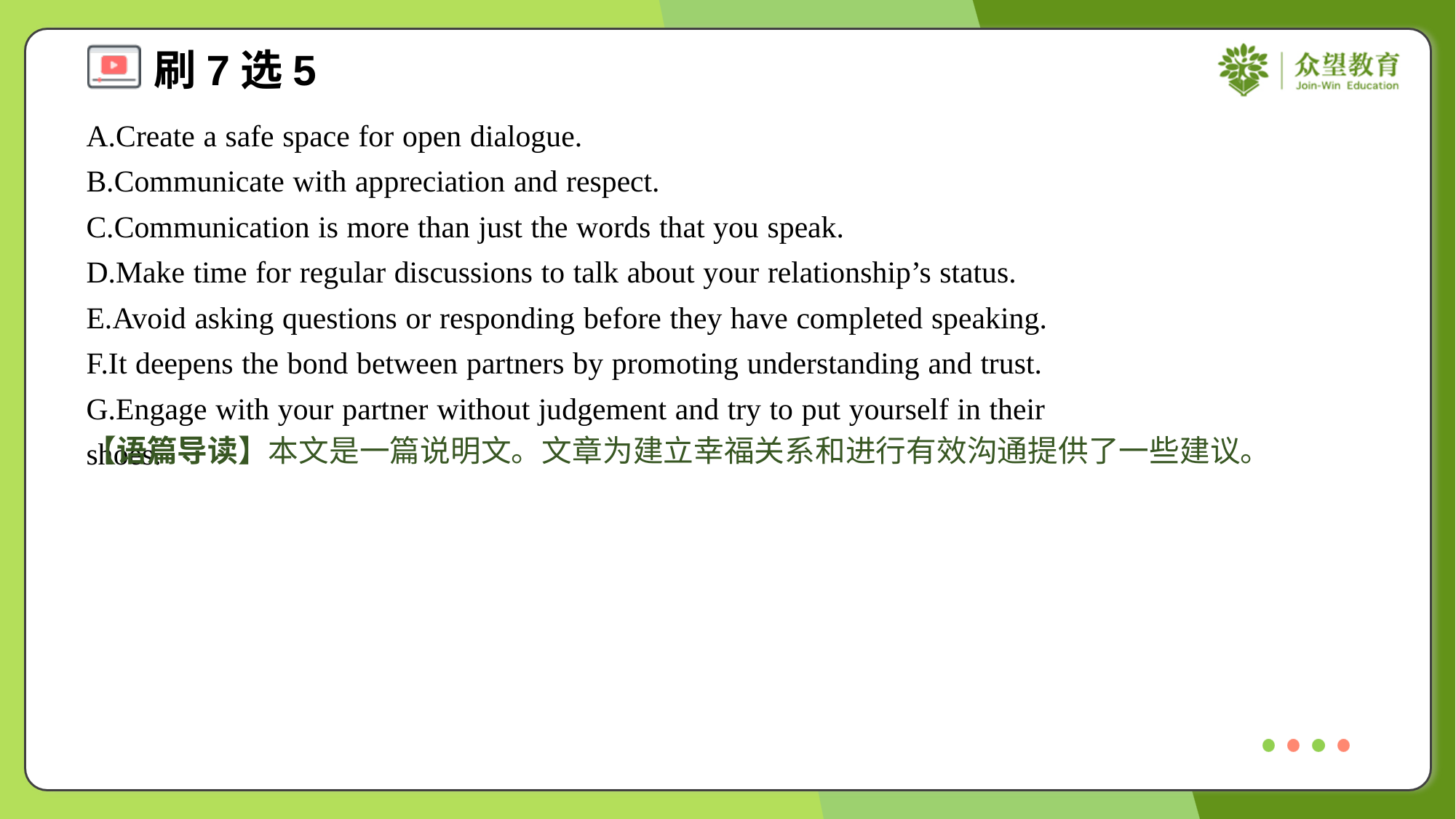

A.Create a safe space for open dialogue.
B.Communicate with appreciation and respect.
C.Communication is more than just the words that you speak.
D.Make time for regular discussions to talk about your relationship’s status.
E.Avoid asking questions or responding before they have completed speaking.
F.It deepens the bond between partners by promoting understanding and trust.
G.Engage with your partner without judgement and try to put yourself in their shoes.#7
【语篇导读】本文是一篇说明文。文章为建立幸福关系和进行有效沟通提供了一些建议。